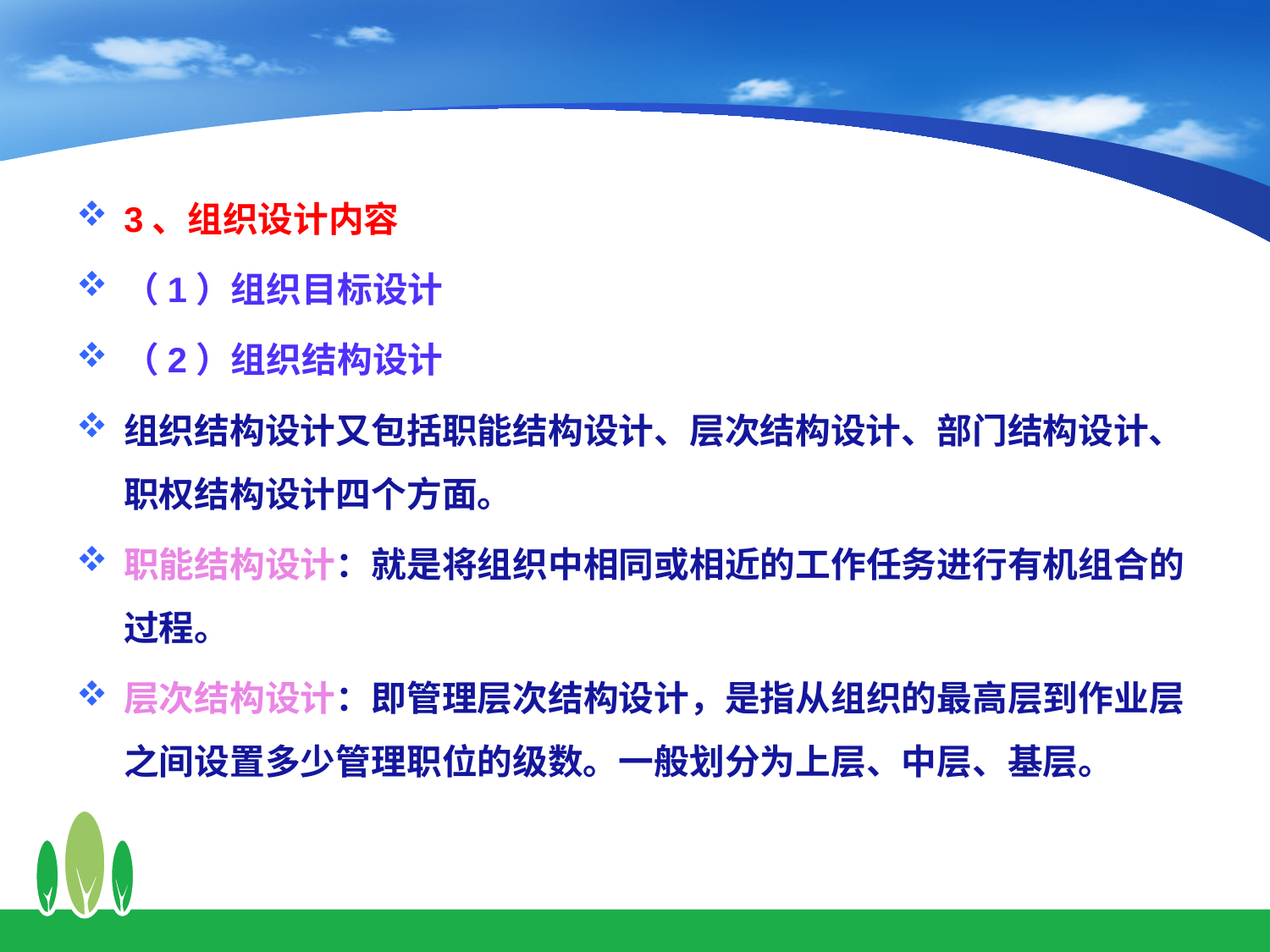

3、组织设计内容
（1）组织目标设计
（2）组织结构设计
组织结构设计又包括职能结构设计、层次结构设计、部门结构设计、职权结构设计四个方面。
职能结构设计：就是将组织中相同或相近的工作任务进行有机组合的过程。
层次结构设计：即管理层次结构设计，是指从组织的最高层到作业层之间设置多少管理职位的级数。一般划分为上层、中层、基层。

35